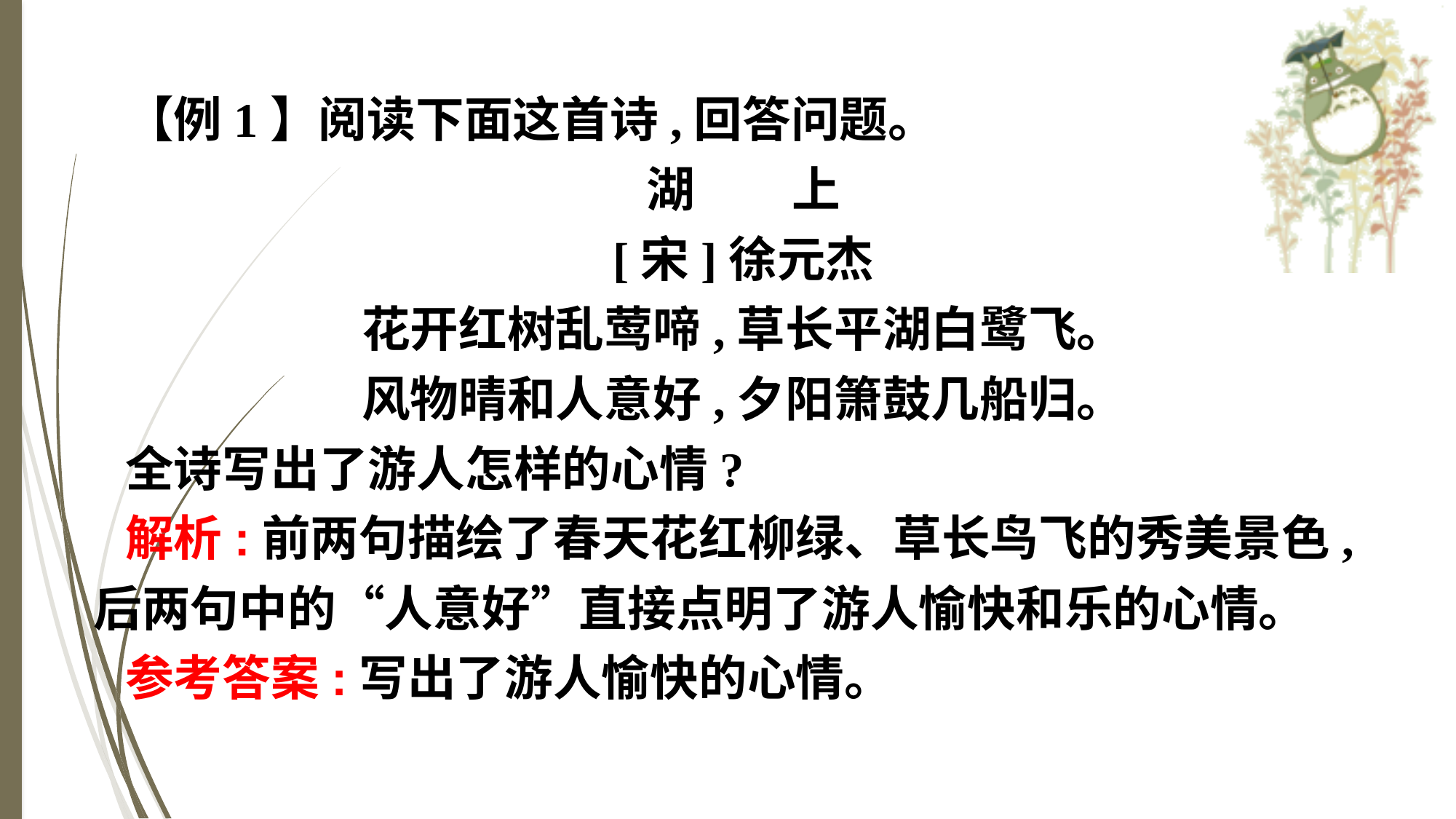

【例1】阅读下面这首诗,回答问题。
湖　　上
[宋]徐元杰
花开红树乱莺啼,草长平湖白鹭飞。
风物晴和人意好,夕阳箫鼓几船归。
全诗写出了游人怎样的心情?
解析:前两句描绘了春天花红柳绿、草长鸟飞的秀美景色,后两句中的“人意好”直接点明了游人愉快和乐的心情。
参考答案:写出了游人愉快的心情。